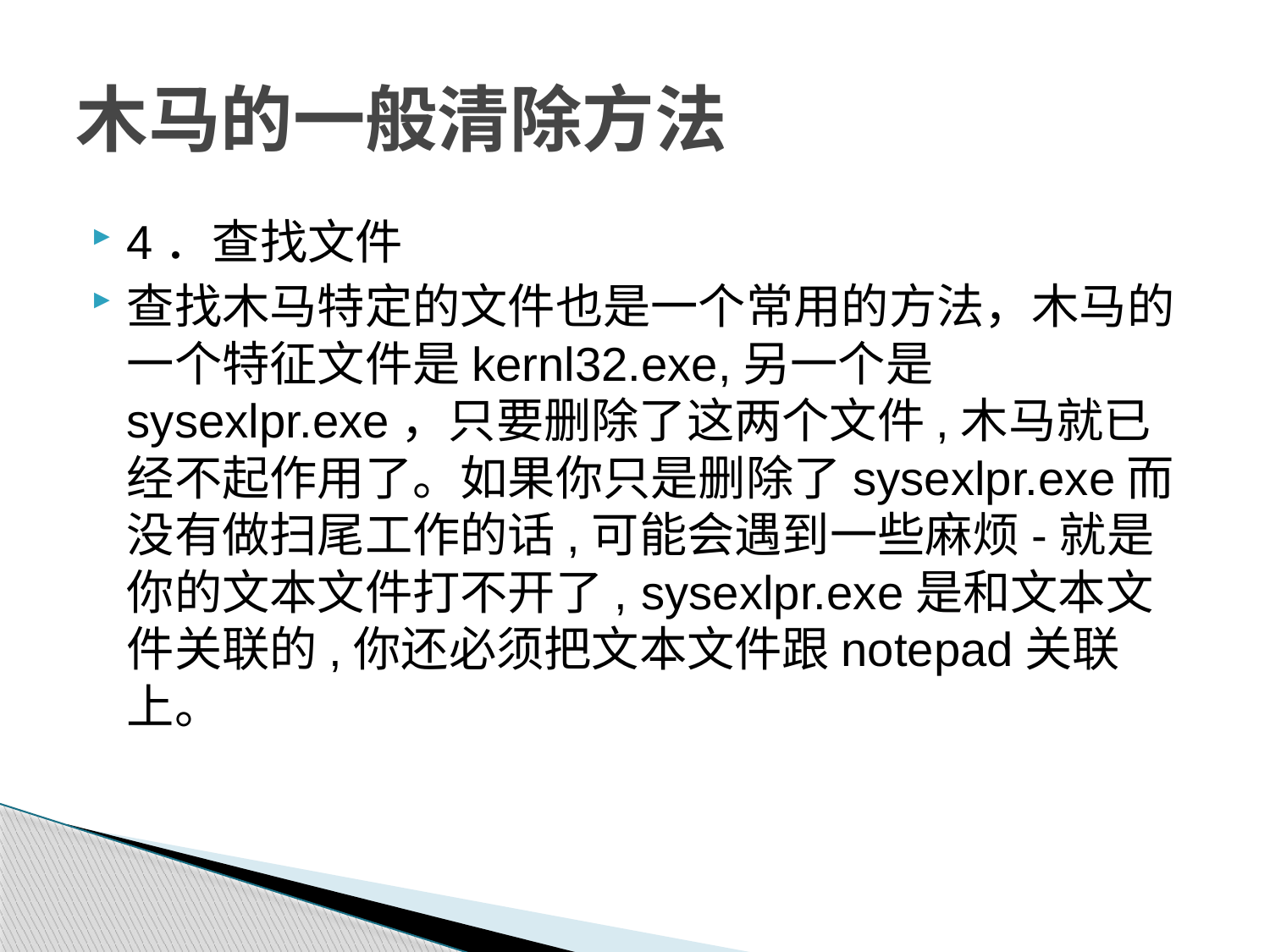

# 木马的一般清除方法
4．查找文件
查找木马特定的文件也是一个常用的方法，木马的一个特征文件是kernl32.exe,另一个是sysexlpr.exe，只要删除了这两个文件,木马就已经不起作用了。如果你只是删除了sysexlpr.exe而没有做扫尾工作的话,可能会遇到一些麻烦-就是你的文本文件打不开了, sysexlpr.exe是和文本文件关联的,你还必须把文本文件跟notepad关联上。